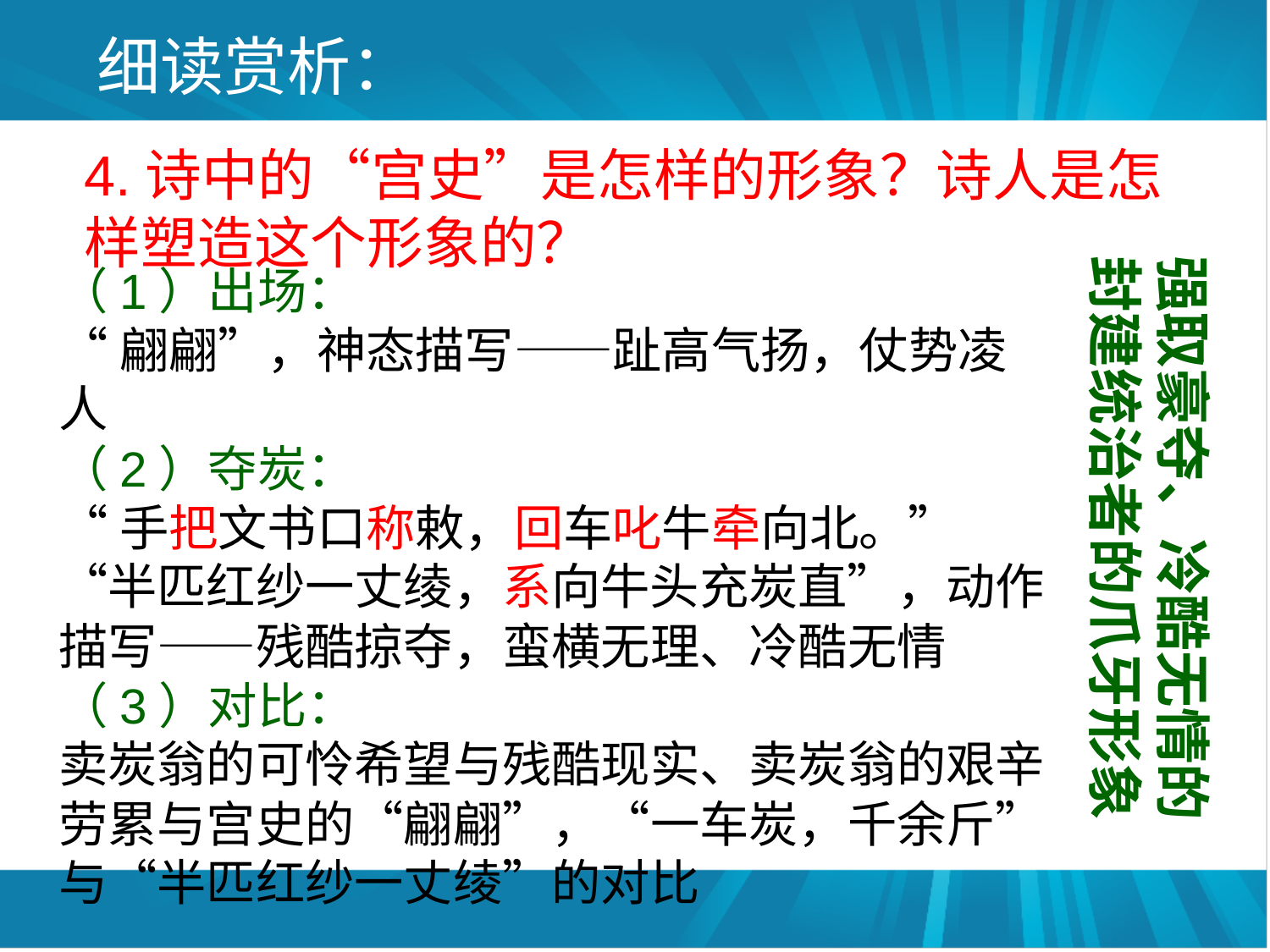

细读赏析：
4.诗中的“宫史”是怎样的形象？诗人是怎样塑造这个形象的？
强取豪夺、冷酷无情的封建统治者的爪牙形象
（1）出场：
“翩翩”，神态描写——趾高气扬，仗势凌人
（2）夺炭：
“手把文书口称敕，回车叱牛牵向北。”“半匹红纱一丈绫，系向牛头充炭直”，动作描写——残酷掠夺，蛮横无理、冷酷无情
（3）对比：
卖炭翁的可怜希望与残酷现实、卖炭翁的艰辛劳累与宫史的“翩翩”，“一车炭，千余斤”与“半匹红纱一丈绫”的对比